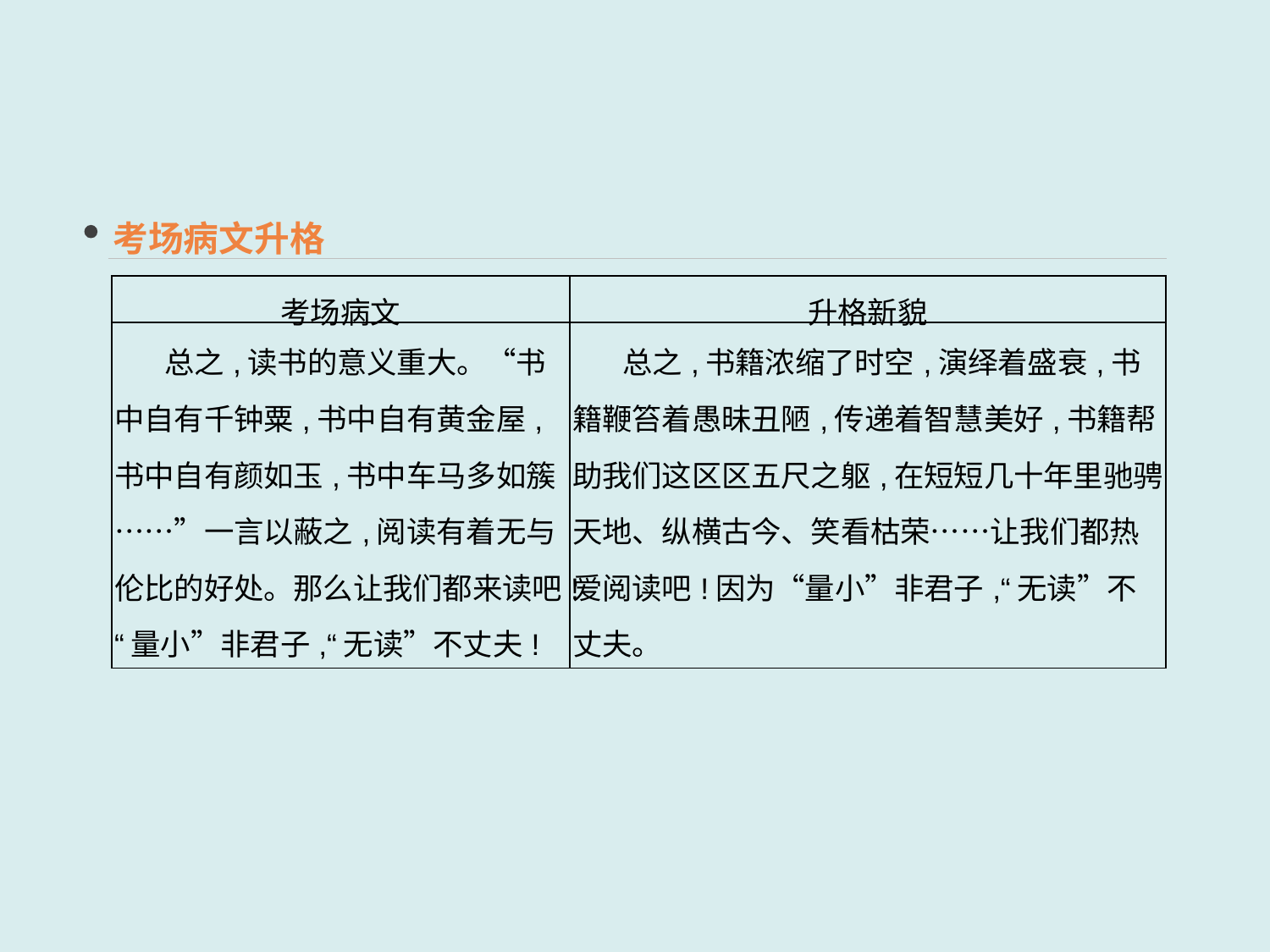

考场病文升格

| 考场病文 | 升格新貌 |
| --- | --- |
| 总之,读书的意义重大。“书中自有千钟粟,书中自有黄金屋,书中自有颜如玉,书中车马多如簇……”一言以蔽之,阅读有着无与伦比的好处。那么让我们都来读吧!“量小”非君子,“无读”不丈夫! | 总之,书籍浓缩了时空,演绎着盛衰,书籍鞭笞着愚昧丑陋,传递着智慧美好,书籍帮助我们这区区五尺之躯,在短短几十年里驰骋天地、纵横古今、笑看枯荣……让我们都热爱阅读吧!因为“量小”非君子,“无读”不丈夫。 |